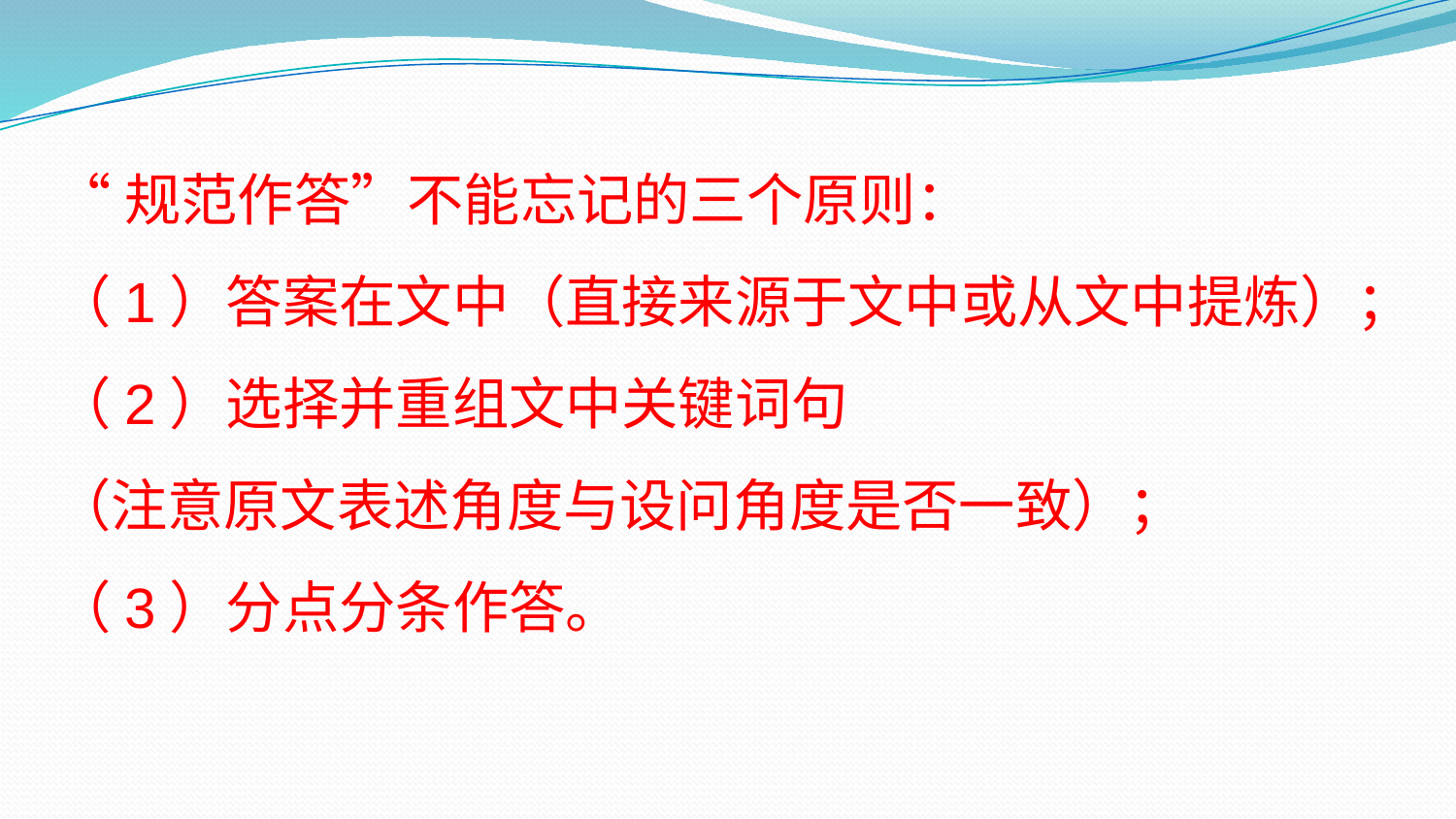

“规范作答”不能忘记的三个原则：
（1）答案在文中（直接来源于文中或从文中提炼）；
（2）选择并重组文中关键词句
（注意原文表述角度与设问角度是否一致）；
（3）分点分条作答。